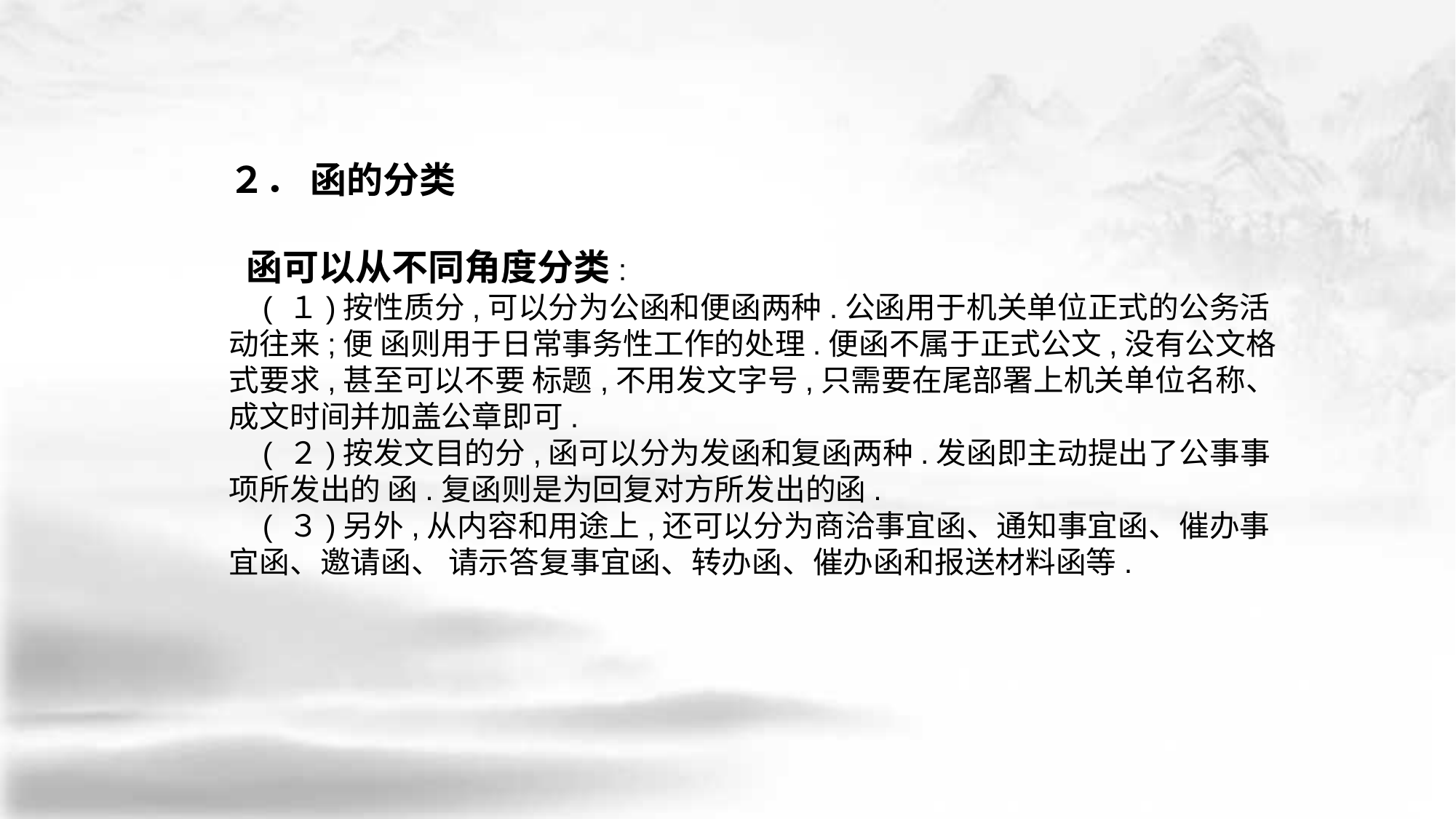

２． 函的分类

 函可以从不同角度分类:
    ( １)按性质分,可以分为公函和便函两种.公函用于机关单位正式的公务活动往来;便 函则用于日常事务性工作的处理.便函不属于正式公文,没有公文格式要求,甚至可以不要 标题,不用发文字号,只需要在尾部署上机关单位名称、成文时间并加盖公章即可.
    ( ２)按发文目的分,函可以分为发函和复函两种.发函即主动提出了公事事项所发出的 函.复函则是为回复对方所发出的函.
    ( ３)另外,从内容和用途上,还可以分为商洽事宜函、通知事宜函、催办事宜函、邀请函、 请示答复事宜函、转办函、催办函和报送材料函等.